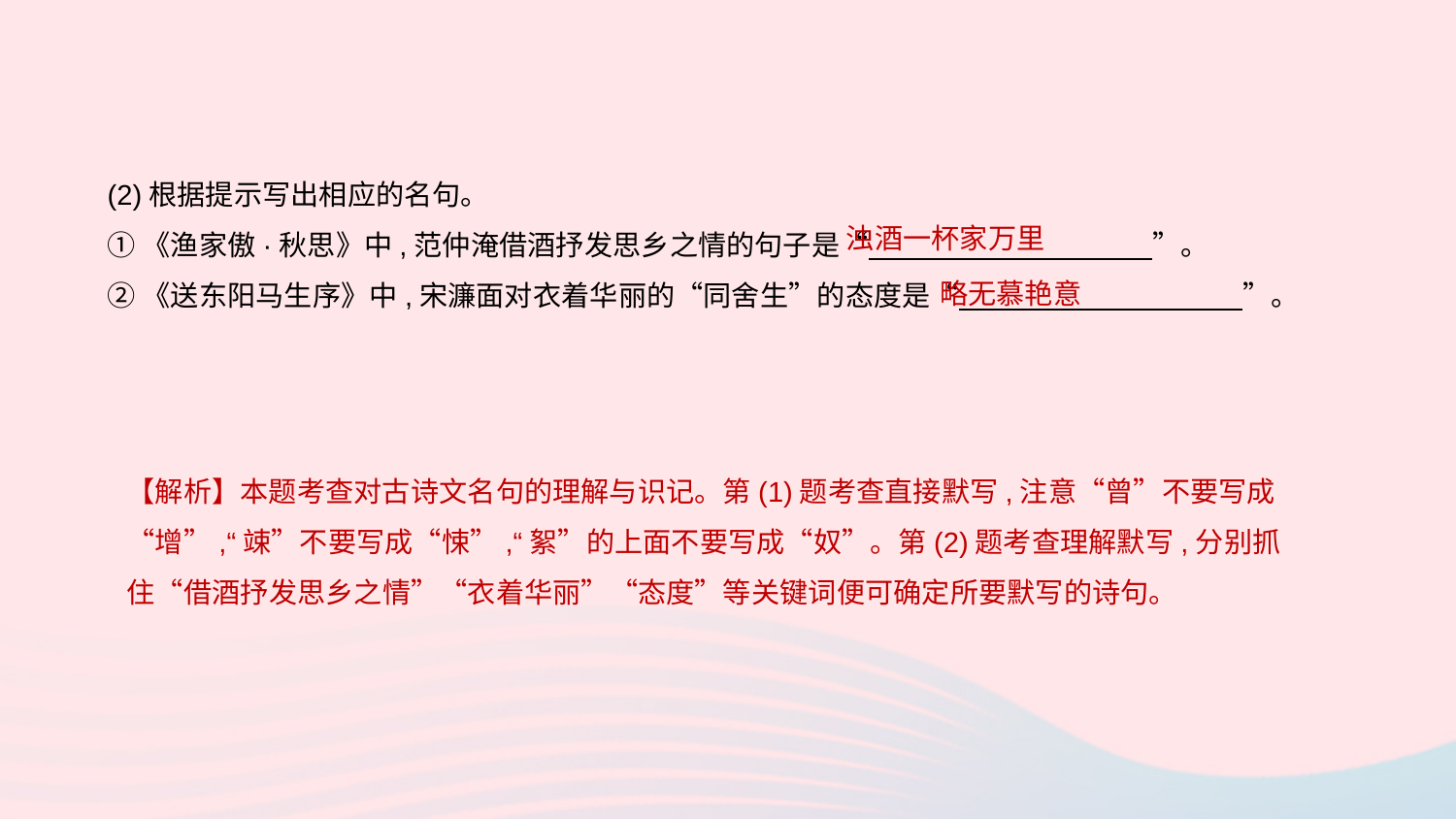

(2)根据提示写出相应的名句。
①《渔家傲·秋思》中,范仲淹借酒抒发思乡之情的句子是“　　　　　　　　　　”。
②《送东阳马生序》中,宋濂面对衣着华丽的“同舍生”的态度是“　　　　　　　　　　”。
浊酒一杯家万里
略无慕艳意
【解析】本题考查对古诗文名句的理解与识记。第(1)题考查直接默写,注意“曾”不要写成“增”,“竦”不要写成“悚”,“絮”的上面不要写成“奴”。第(2)题考查理解默写,分别抓住“借酒抒发思乡之情”“衣着华丽”“态度”等关键词便可确定所要默写的诗句。